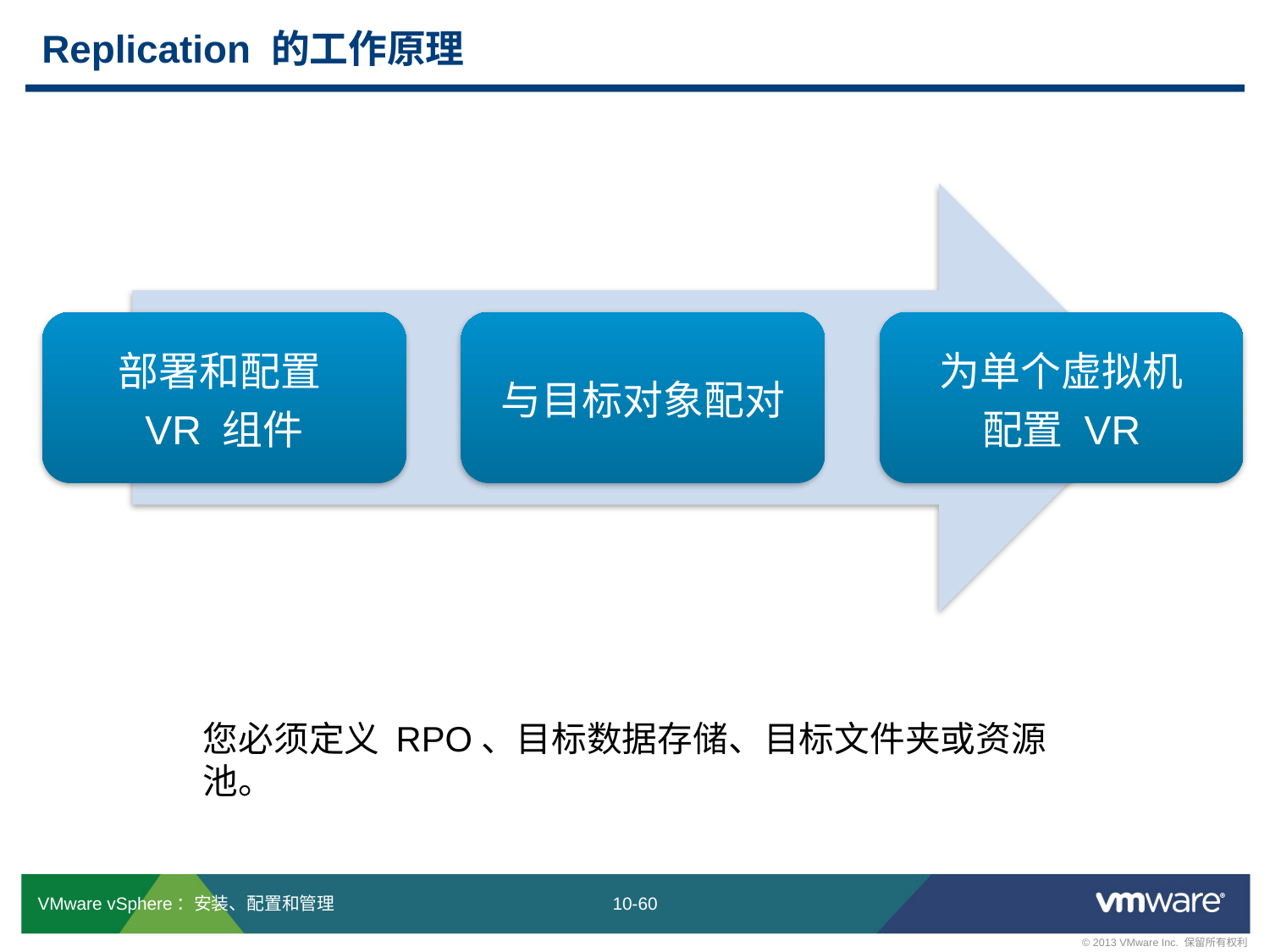

# Replication 的工作原理
部署和配置
VR 组件
与目标对象配对
为单个虚拟机
配置 VR
您必须定义 RPO、目标数据存储、目标文件夹或资源池。